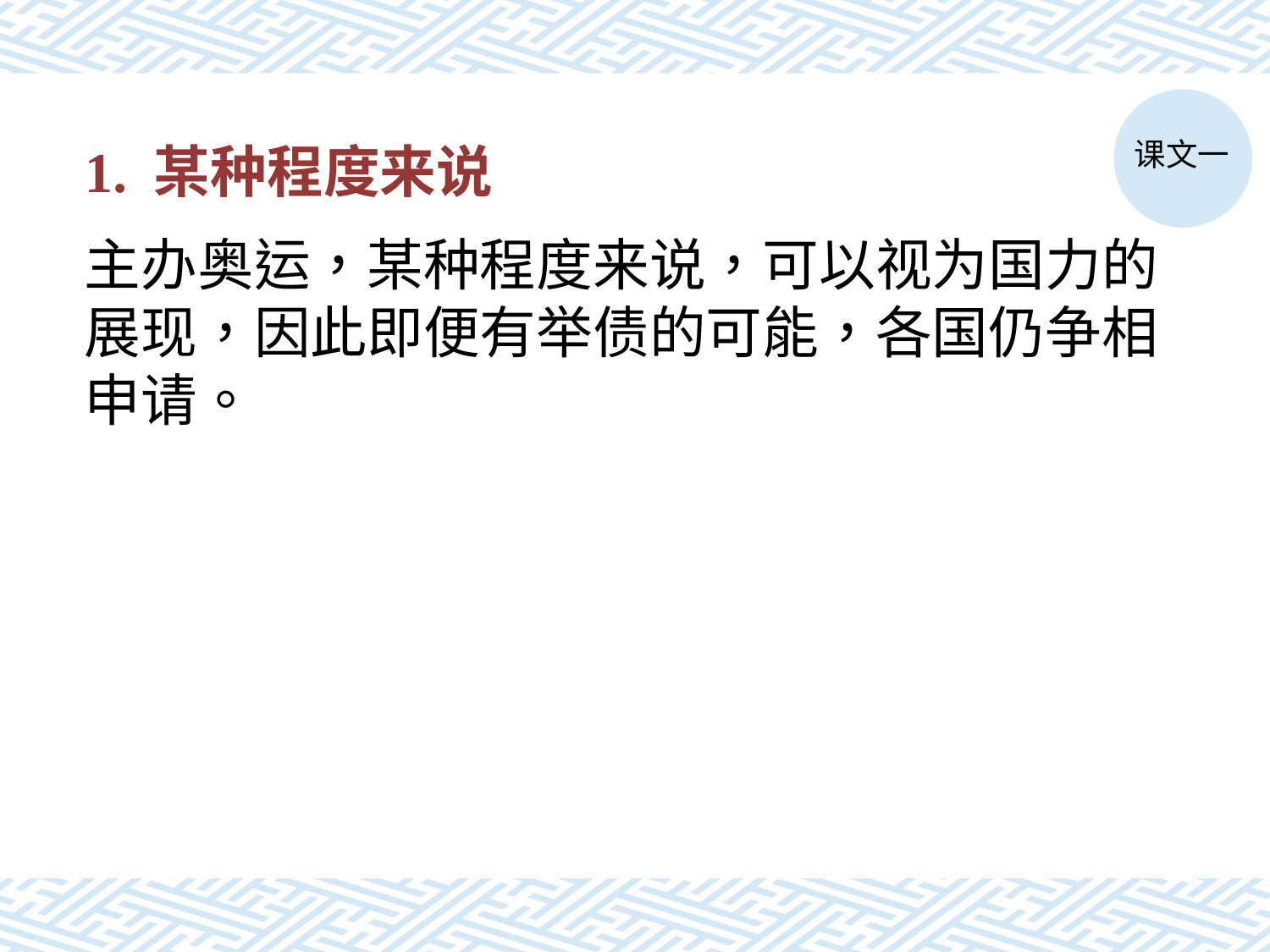

# 1. 某种程度来说
课文一
主办奥运，某种程度来说，可以视为国力的展现，因此即便有举债的可能，各国仍争相申请。